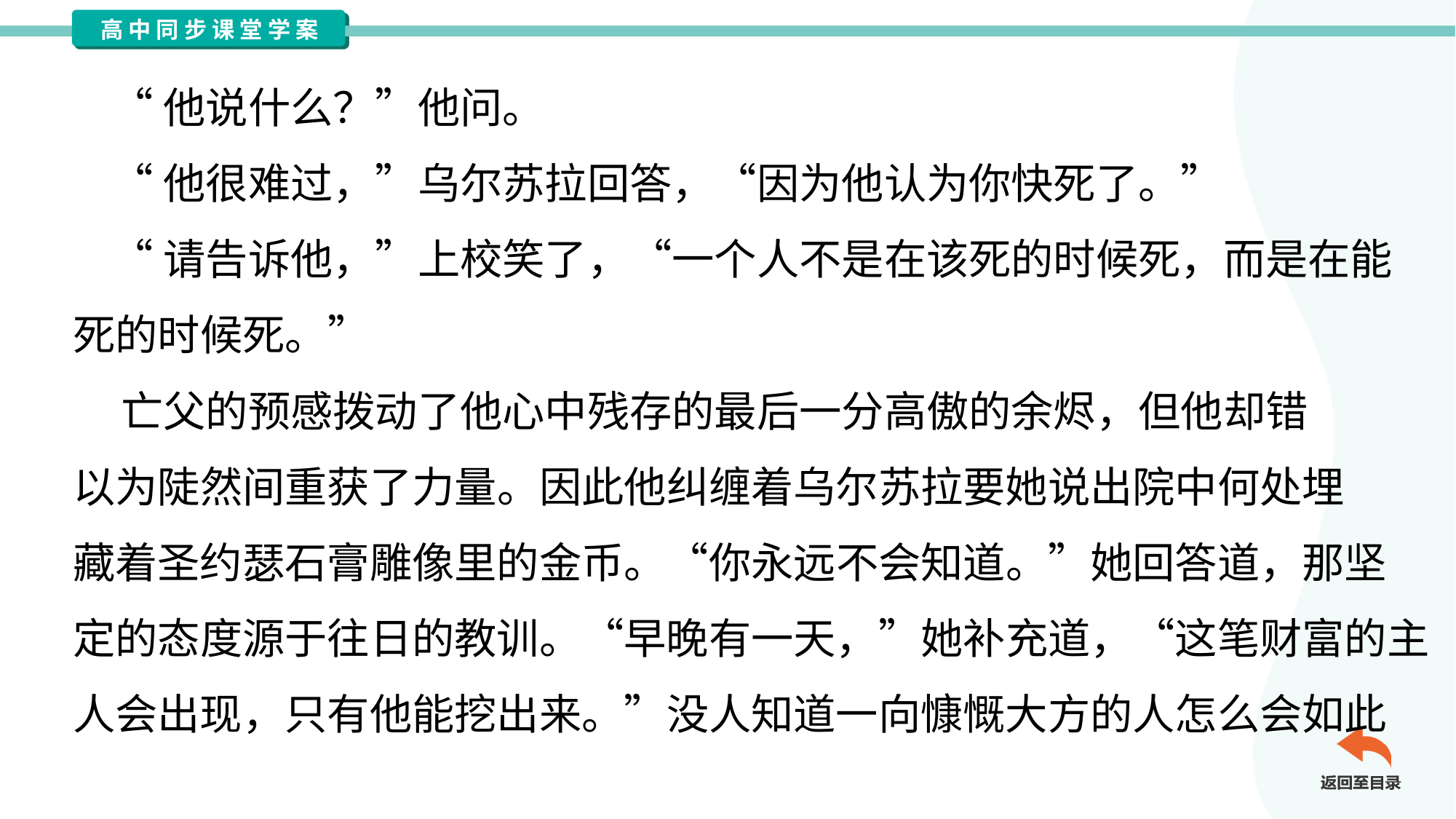

“他说什么？”他问。
    “他很难过，”乌尔苏拉回答，“因为他认为你快死了。”
    “请告诉他，”上校笑了，“一个人不是在该死的时候死，而是在能
死的时候死。”
    亡父的预感拨动了他心中残存的最后一分高傲的余烬，但他却错
以为陡然间重获了力量。因此他纠缠着乌尔苏拉要她说出院中何处埋
藏着圣约瑟石膏雕像里的金币。“你永远不会知道。”她回答道，那坚
定的态度源于往日的教训。“早晚有一天，”她补充道，“这笔财富的主
人会出现，只有他能挖出来。”没人知道一向慷慨大方的人怎么会如此